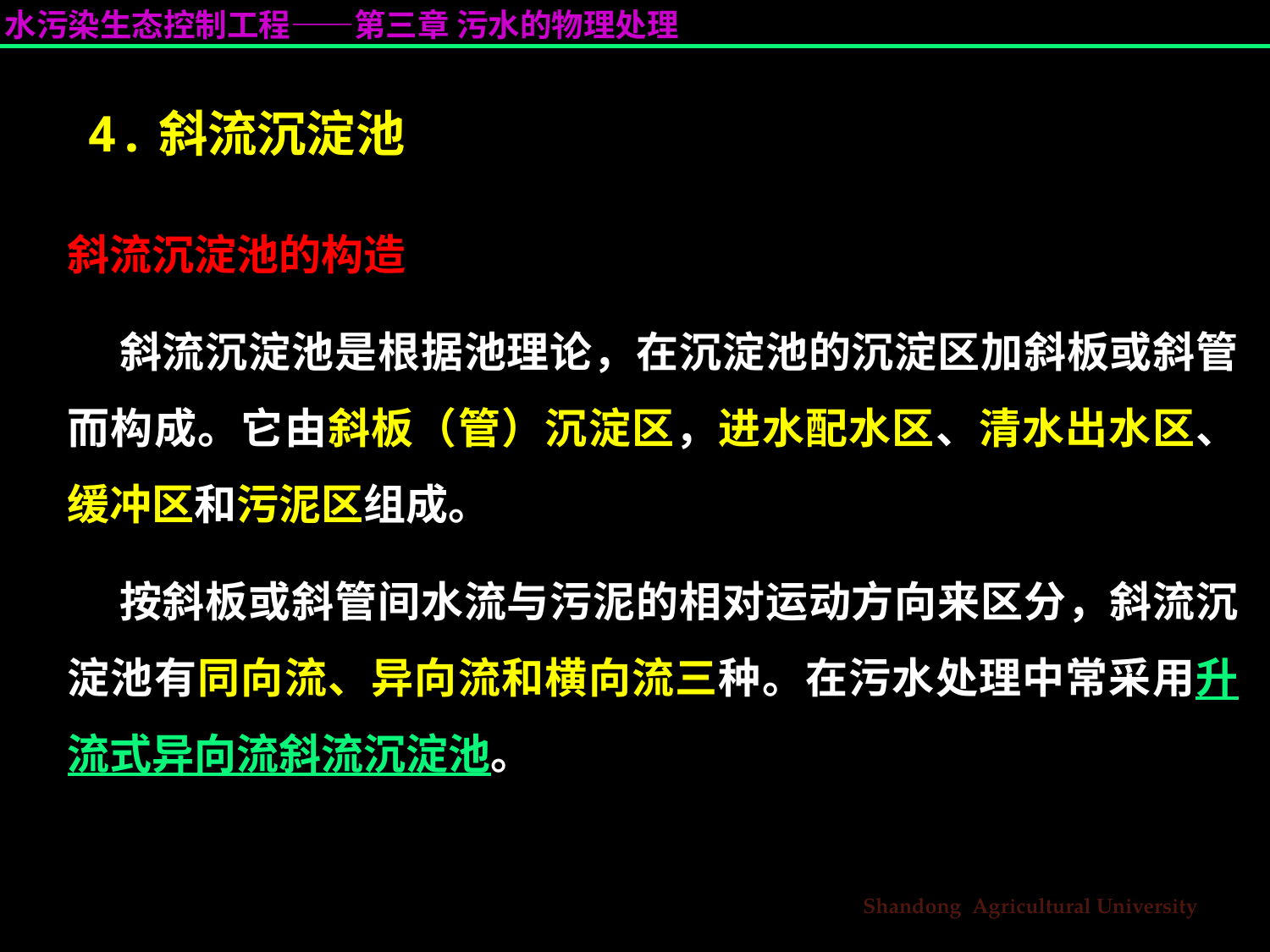

4.斜流沉淀池
斜流沉淀池的构造
    斜流沉淀池是根据池理论，在沉淀池的沉淀区加斜板或斜管而构成。它由斜板（管）沉淀区，进水配水区、清水出水区、缓冲区和污泥区组成。
    按斜板或斜管间水流与污泥的相对运动方向来区分，斜流沉淀池有同向流、异向流和横向流三种。在污水处理中常采用升流式异向流斜流沉淀池。